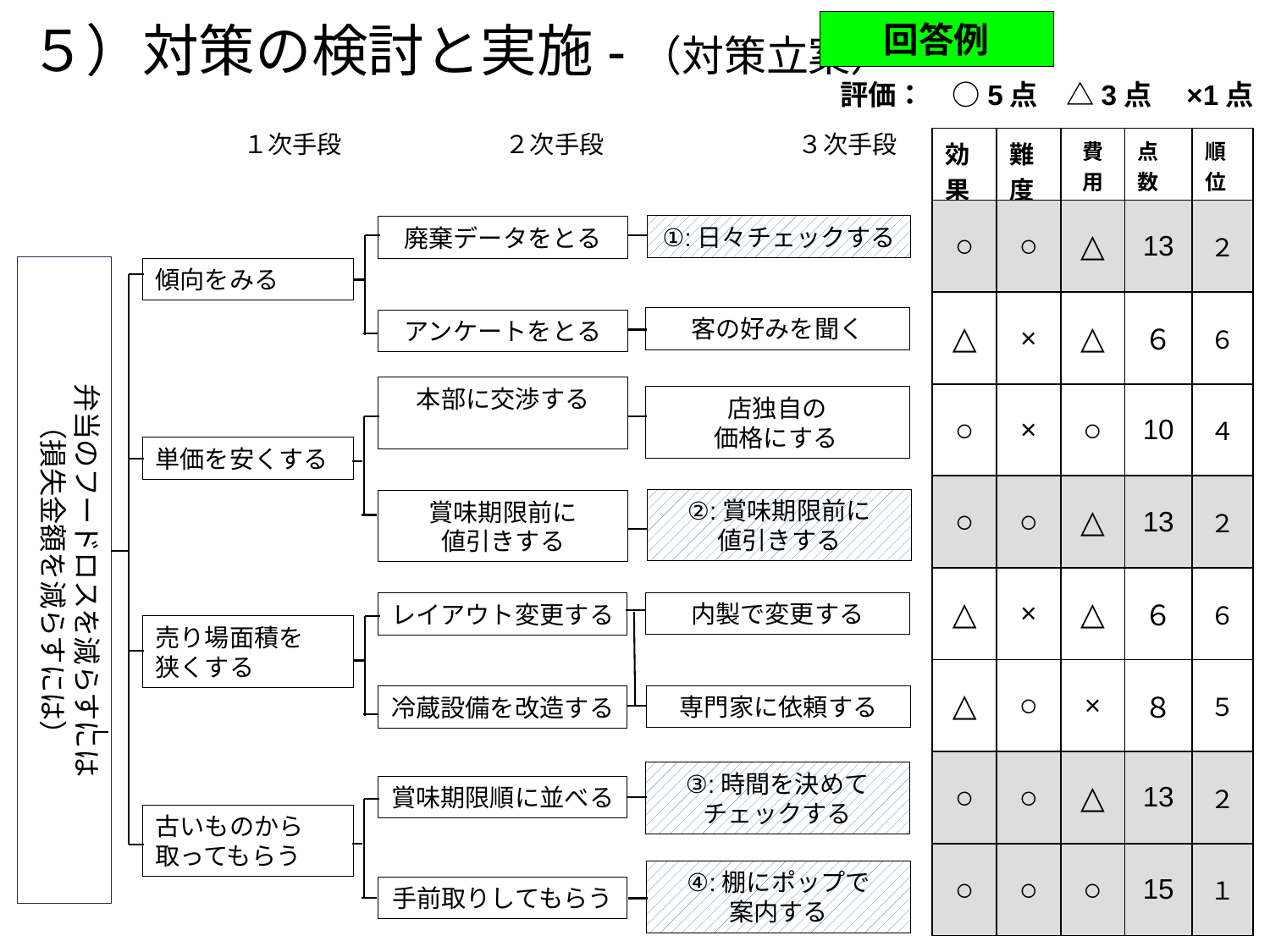

５）対策の検討と実施-（対策立案）
回答例
評価：　○5点　△3点　×1点
　１次手段
２次手段
　３次手段
| 効果 | 難度 | 費用 | 点数 | 順位 |
| --- | --- | --- | --- | --- |
| ○ | ○ | △ | 13 | ２ |
| △ | × | △ | ６ | ６ |
| ○ | × | ○ | 10 | ４ |
| ○ | ○ | △ | 13 | ２ |
| △ | × | △ | ６ | ６ |
| △ | ○ | × | ８ | ５ |
| ○ | ○ | △ | 13 | ２ |
| ○ | ○ | ○ | 15 | １ |
①:日々チェックする
廃棄データをとる
弁当のフードロスを減らすには
（損失金額を減らすには）
傾向をみる
客の好みを聞く
アンケートをとる
店独自の
価格にする
本部に交渉する
単価を安くする
②:賞味期限前に
値引きする
賞味期限前に
値引きする
内製で変更する
レイアウト変更する
売り場面積を
狭くする
専門家に依頼する
冷蔵設備を改造する
③:時間を決めて
チェックする
賞味期限順に並べる
古いものから取ってもらう
④:棚にポップで
案内する
手前取りしてもらう